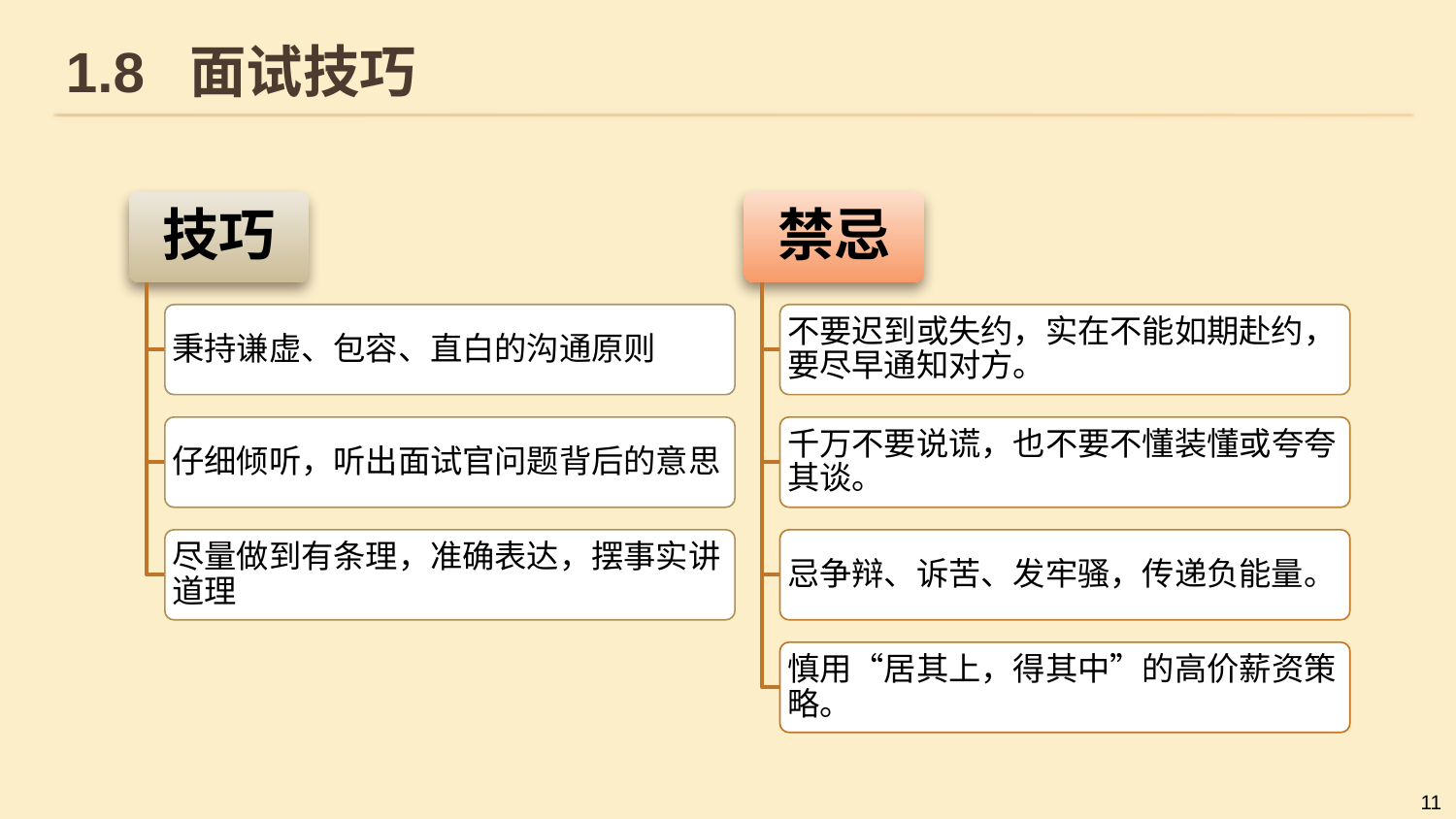

# 1.8  面试技巧
技巧
禁忌

秉持谦虚、包容、直白的沟通原则
不要迟到或失约，实在不能如期赴约，要尽早通知对方。
仔细倾听，听出面试官问题背后的意思
千万不要说谎，也不要不懂装懂或夸夸其谈。
尽量做到有条理，准确表达，摆事实讲道理
忌争辩、诉苦、发牢骚，传递负能量。
慎用“居其上，得其中”的高价薪资策略。
11